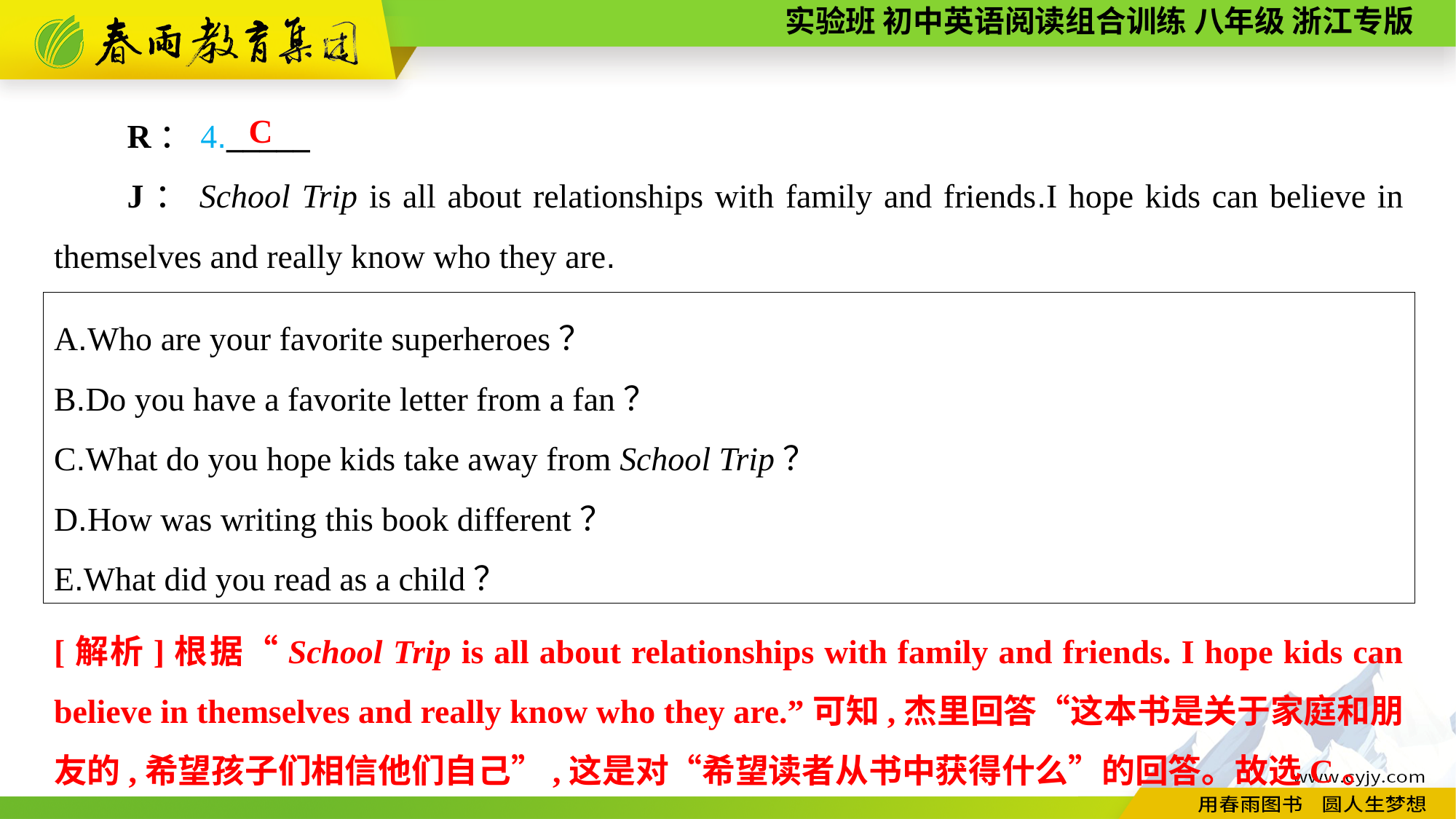

R：4._____
J：School Trip is all about relationships with family and friends.I hope kids can believe in themselves and really know who they are.
C
A.Who are your favorite superheroes？
B.Do you have a favorite letter from a fan？
C.What do you hope kids take away from School Trip？
D.How was writing this book different？
E.What did you read as a child？
[解析]根据“School Trip is all about relationships with family and friends. I hope kids can believe in themselves and really know who they are.”可知,杰里回答“这本书是关于家庭和朋友的,希望孩子们相信他们自己”,这是对“希望读者从书中获得什么”的回答。故选C。